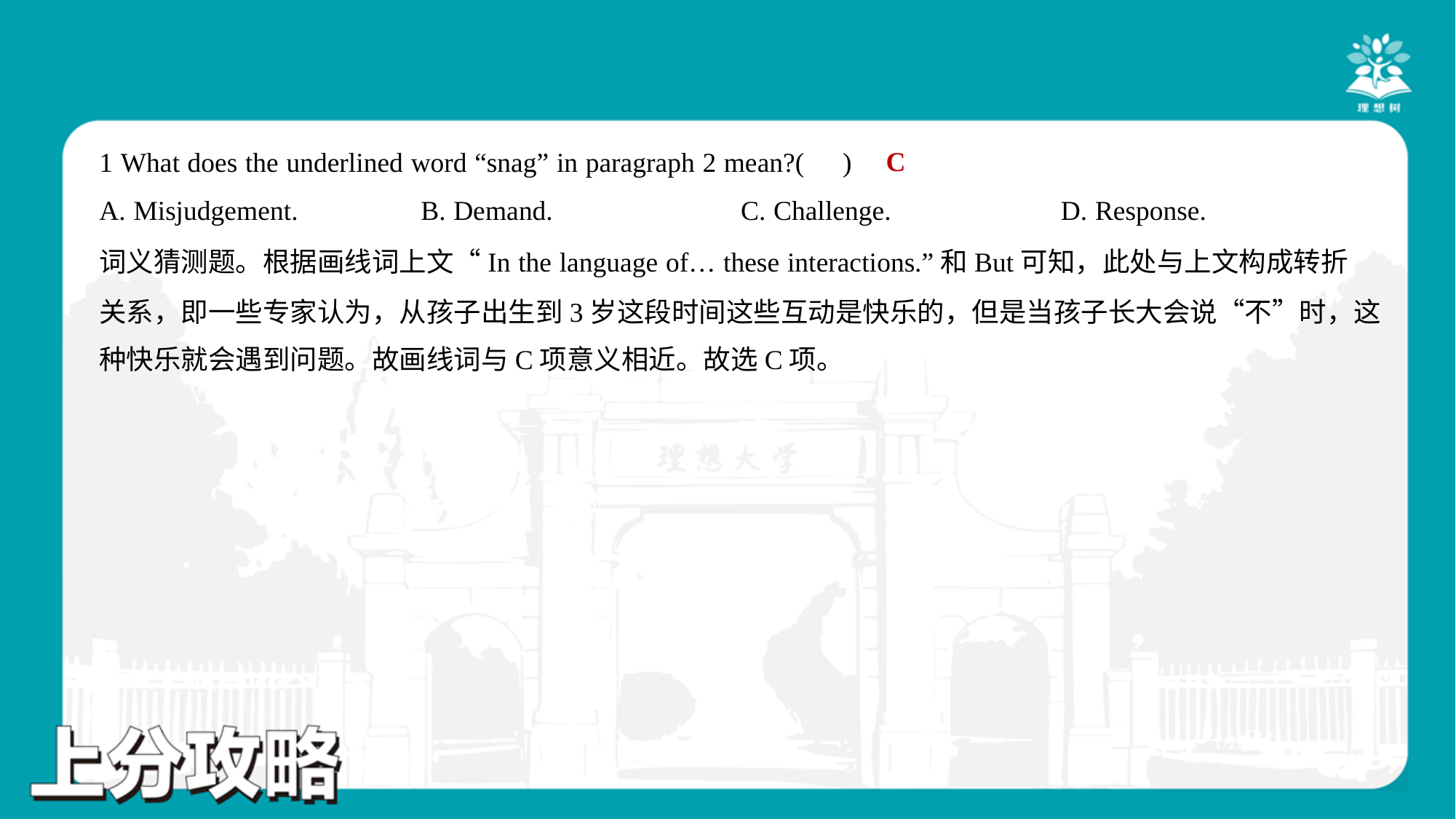

C
1 What does the underlined word “snag” in paragraph 2 mean?(     )
A. Misjudgement.	B. Demand.	C. Challenge.	D. Response.
词义猜测题。根据画线词上文“In the language of… these interactions.”和But可知，此处与上文构成转折
关系，即一些专家认为，从孩子出生到3岁这段时间这些互动是快乐的，但是当孩子长大会说“不”时，这
种快乐就会遇到问题。故画线词与C项意义相近。故选C项。